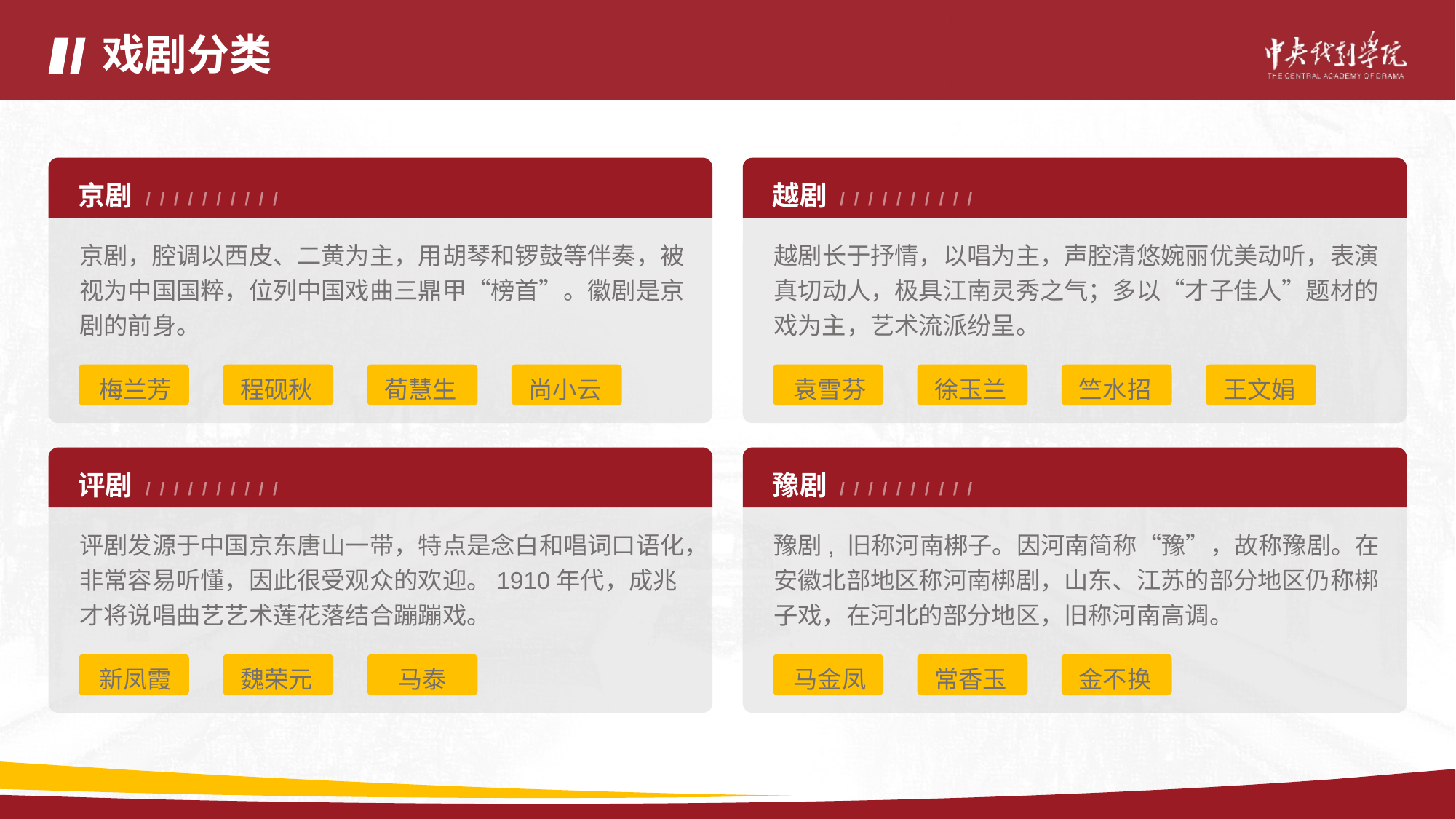

# 戏剧分类

京剧 ///////////////////////////
京剧，腔调以西皮、二黄为主，用胡琴和锣鼓等伴奏，被视为中国国粹，位列中国戏曲三鼎甲“榜首”。徽剧是京剧的前身。
梅兰芳

程砚秋

荀慧生

尚小云

越剧 ///////////////////////////
越剧长于抒情，以唱为主，声腔清悠婉丽优美动听，表演真切动人，极具江南灵秀之气；多以“才子佳人”题材的戏为主，艺术流派纷呈。
袁雪芬

徐玉兰

竺水招

王文娟

评剧 ///////////////////////////
豫剧 ///////////////////////////
评剧发源于中国京东唐山一带，特点是念白和唱词口语化，非常容易听懂，因此很受观众的欢迎。1910年代，成兆才将说唱曲艺艺术莲花落结合蹦蹦戏。
豫剧, 旧称河南梆子。因河南简称“豫”，故称豫剧。在安徽北部地区称河南梆剧，山东、江苏的部分地区仍称梆子戏，在河北的部分地区，旧称河南高调。
新凤霞

魏荣元

马泰

马金凤

常香玉

金不换